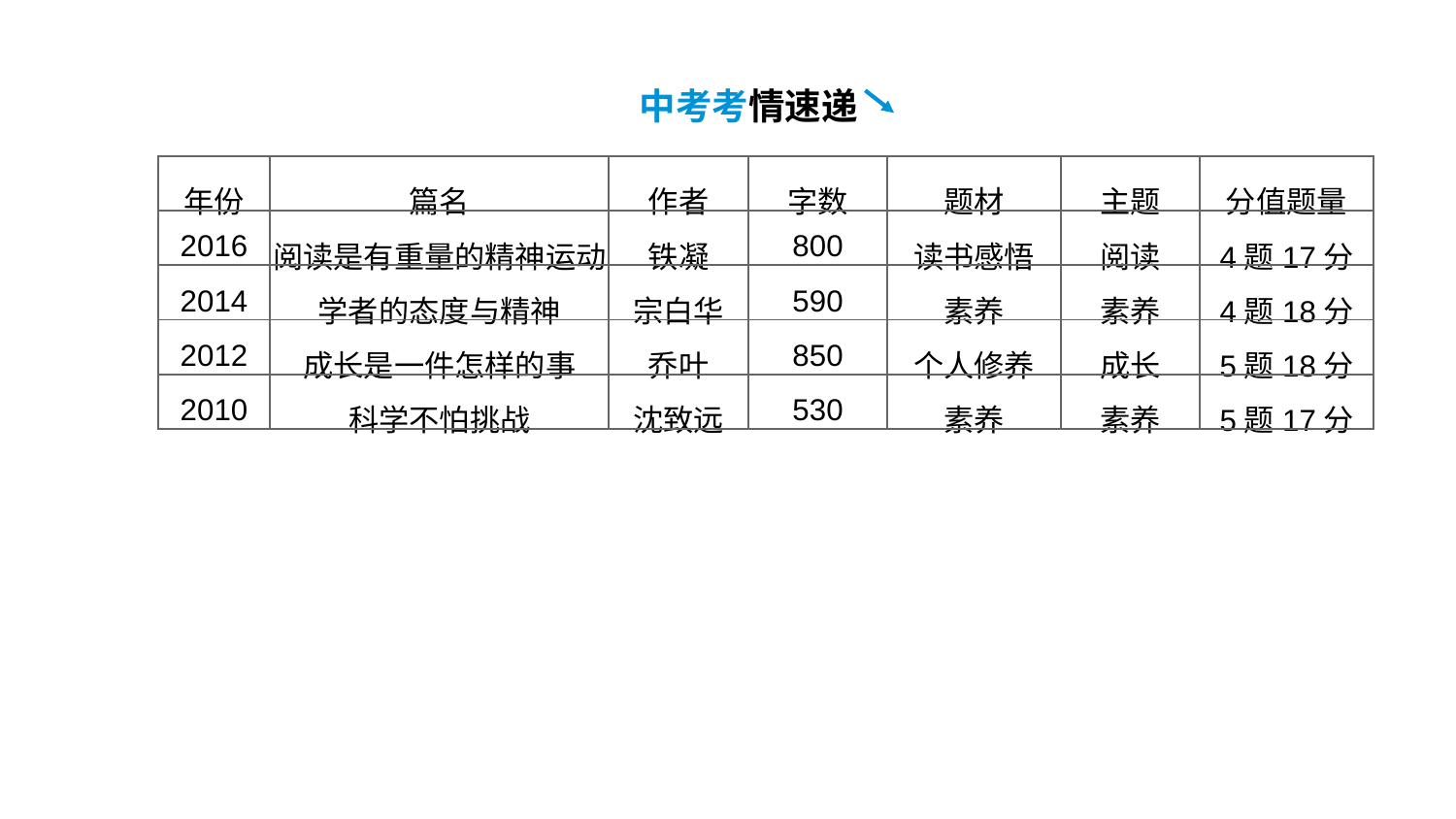

中考考情速递
| 年份 | 篇名 | 作者 | 字数 | 题材 | 主题 | 分值题量 |
| --- | --- | --- | --- | --- | --- | --- |
| 2016 | 阅读是有重量的精神运动 | 铁凝 | 800 | 读书感悟 | 阅读 | 4题17分 |
| 2014 | 学者的态度与精神 | 宗白华 | 590 | 素养 | 素养 | 4题18分 |
| 2012 | 成长是一件怎样的事 | 乔叶 | 850 | 个人修养 | 成长 | 5题18分 |
| 2010 | 科学不怕挑战 | 沈致远 | 530 | 素养 | 素养 | 5题17分 |